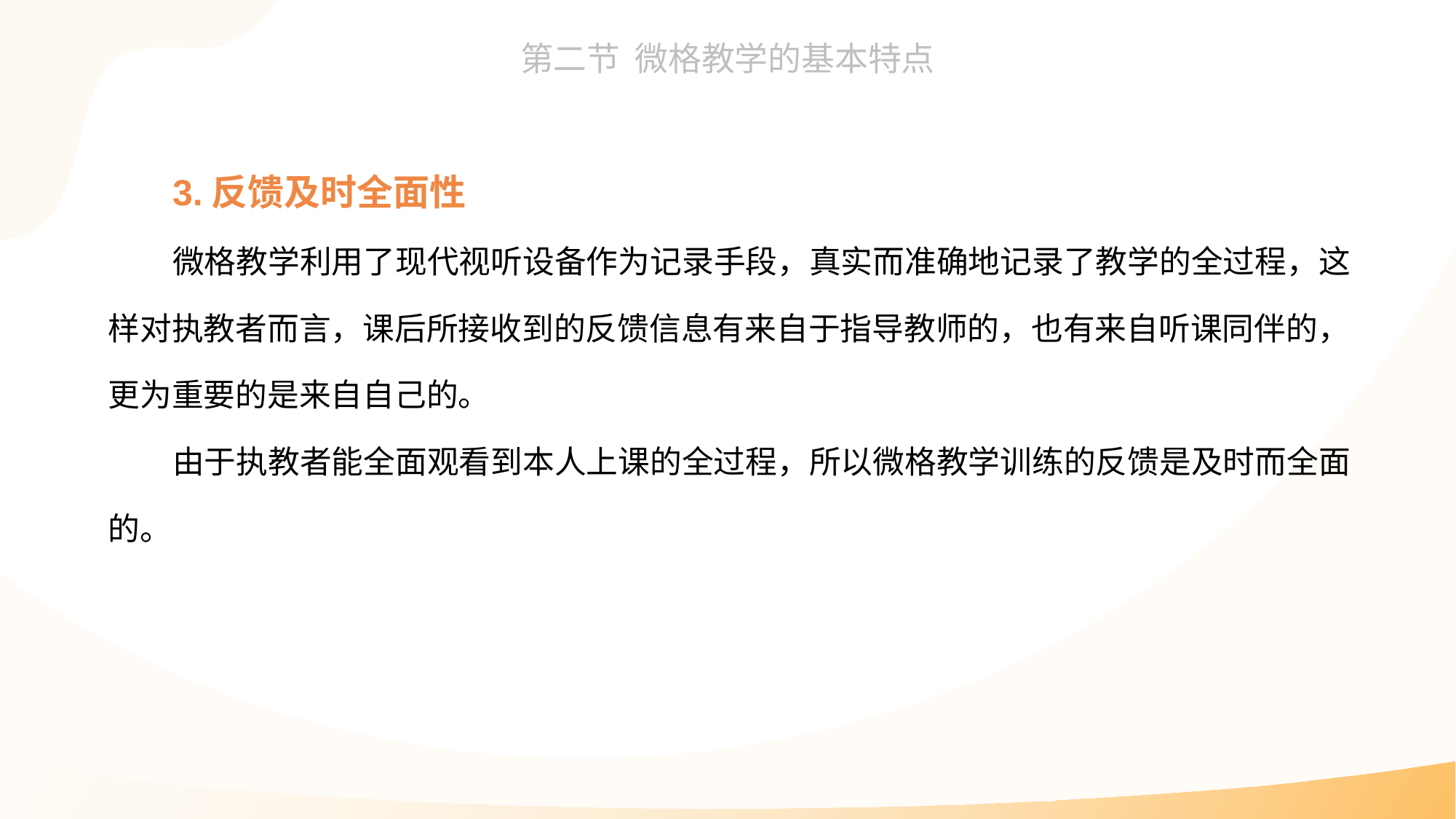

3.反馈及时全面性
微格教学利用了现代视听设备作为记录手段，真实而准确地记录了教学的全过程，这样对执教者而言，课后所接收到的反馈信息有来自于指导教师的，也有来自听课同伴的，更为重要的是来自自己的。
由于执教者能全面观看到本人上课的全过程，所以微格教学训练的反馈是及时而全面的。